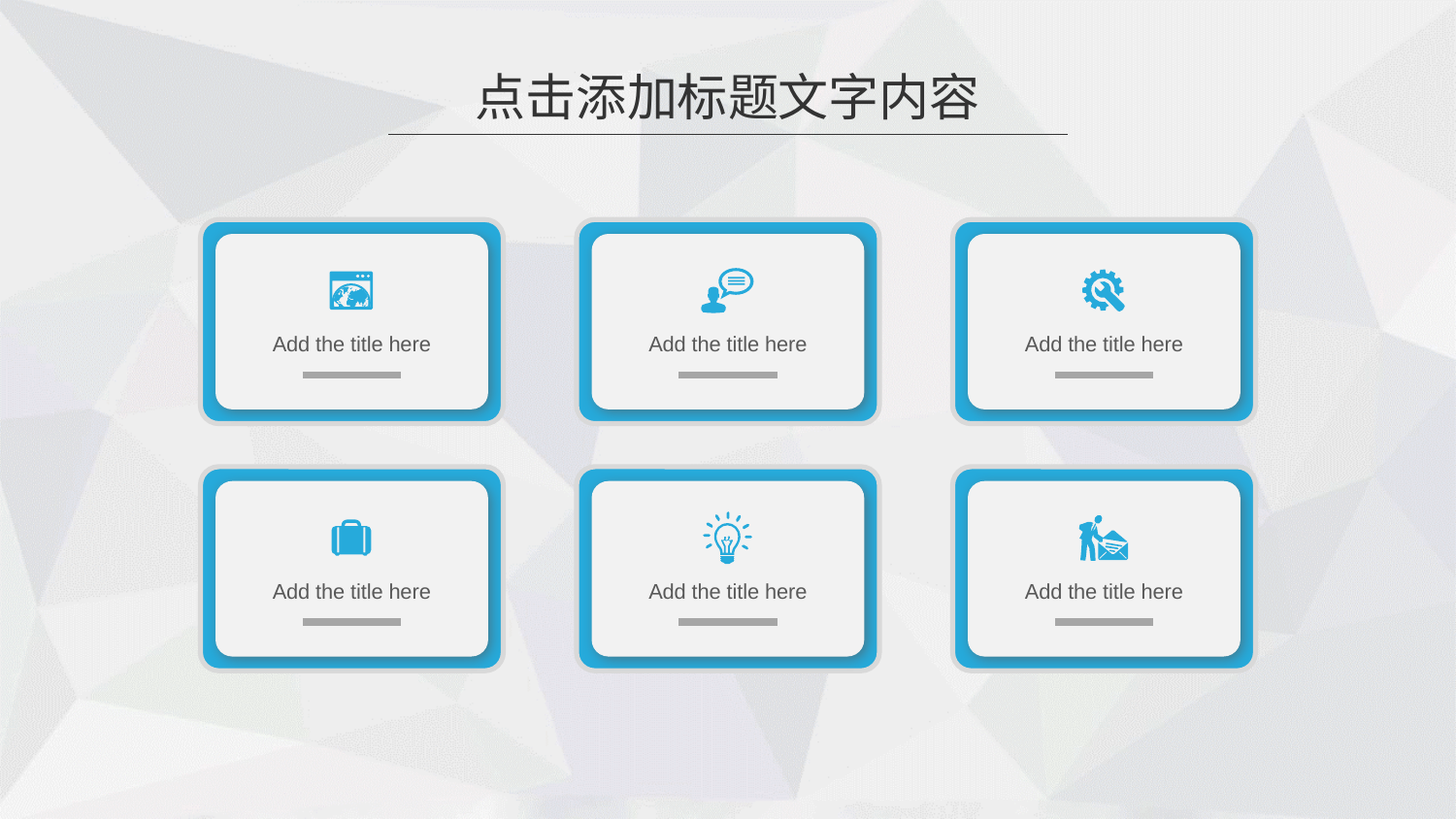

点击添加标题文字内容

Add the title here
Add the title here
Add the title here

Add the title here
Add the title here
Add the title here